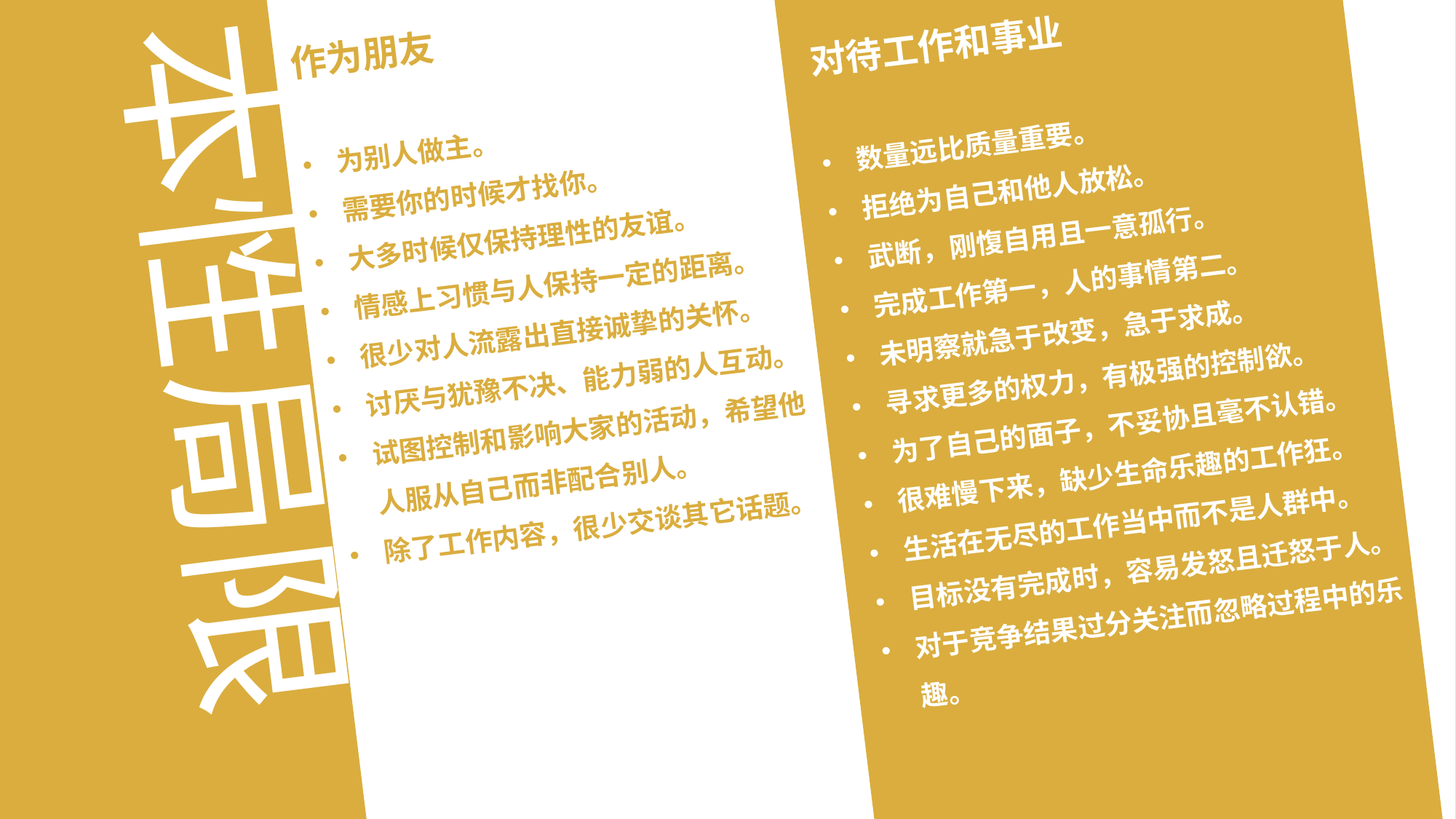

对待工作和事业

数量远比质量重要。
拒绝为自己和他人放松。
武断，刚愎自用且一意孤行。
完成工作第一，人的事情第二。
未明察就急于改变，急于求成。
寻求更多的权力，有极强的控制欲。
为了自己的面子，不妥协且毫不认错。
很难慢下来，缺少生命乐趣的工作狂。
生活在无尽的工作当中而不是人群中。
目标没有完成时，容易发怒且迁怒于人。
对于竞争结果过分关注而忽略过程中的乐趣。

作为朋友

为别人做主。
需要你的时候才找你。
大多时候仅保持理性的友谊。
情感上习惯与人保持一定的距离。
很少对人流露出直接诚挚的关怀。
讨厌与犹豫不决、能力弱的人互动。
试图控制和影响大家的活动，希望他人服从自己而非配合别人。
除了工作内容，很少交谈其它话题。
本性局限